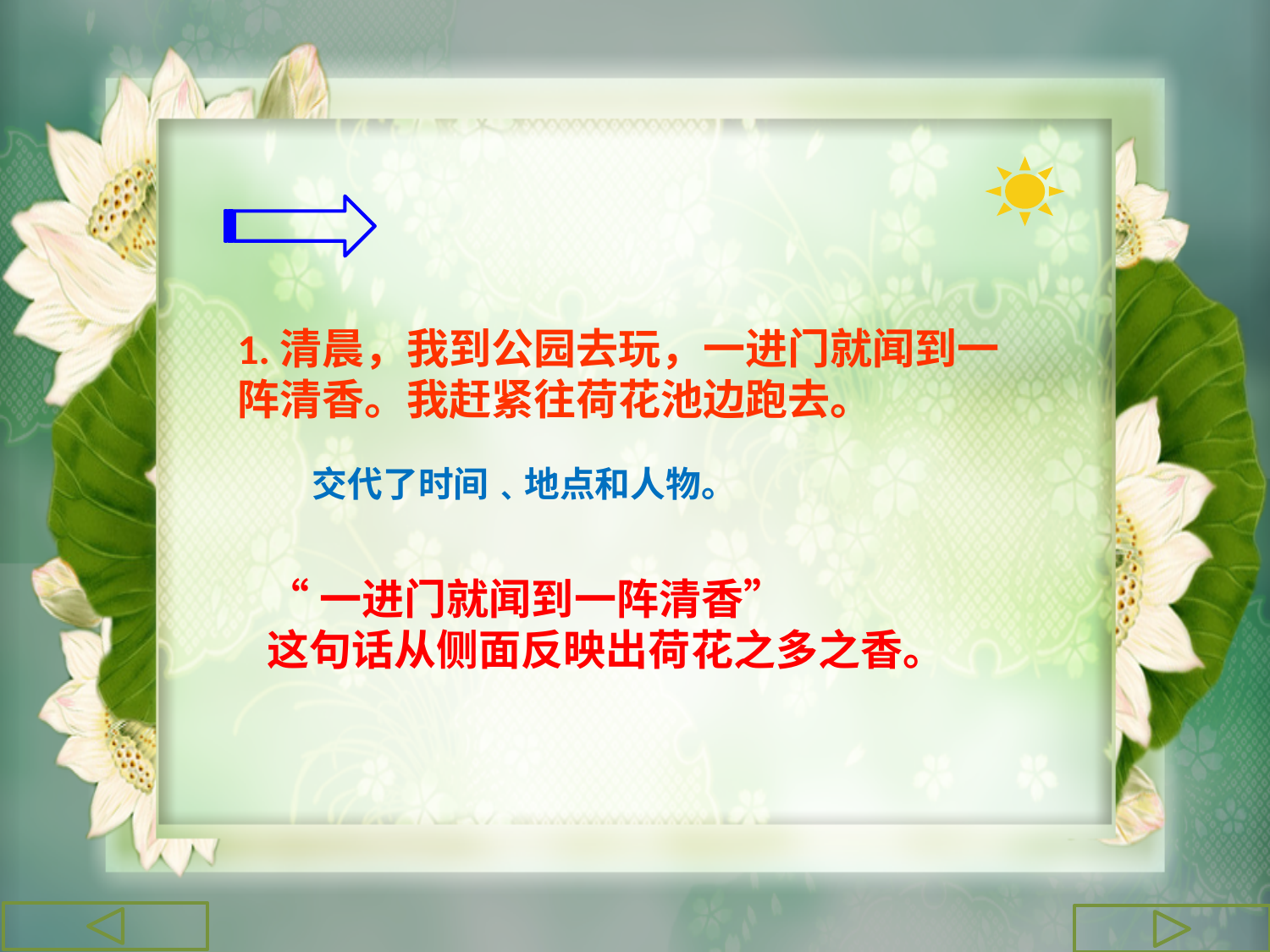

1.清晨，我到公园去玩，一进门就闻到一阵清香。我赶紧往荷花池边跑去。
交代了时间﹑地点和人物。
“一进门就闻到一阵清香”
这句话从侧面反映出荷花之多之香。